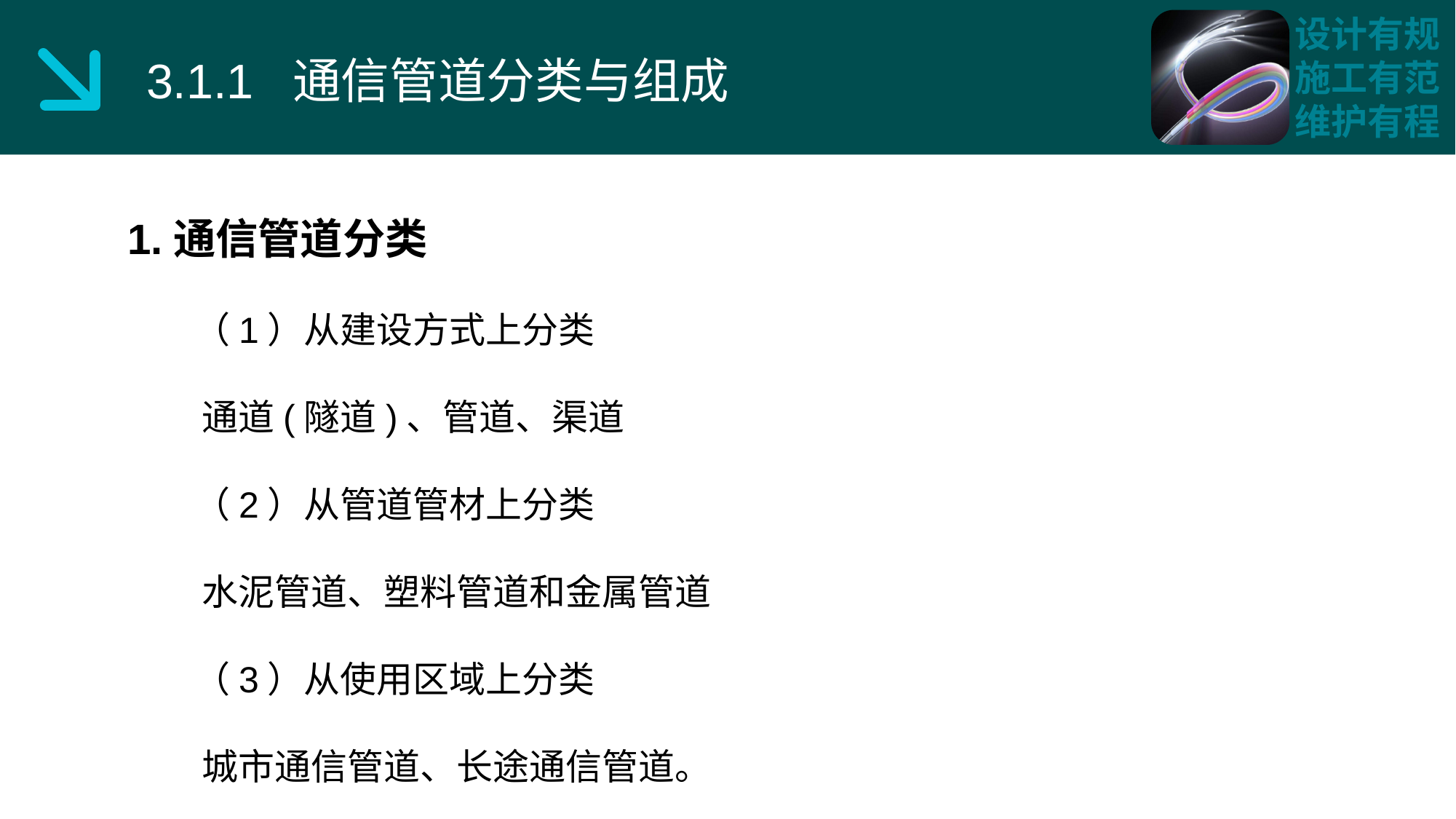

3.1.1  通信管道分类与组成

1.通信管道分类

       （1）从建设方式上分类

        通道(隧道)、管道、渠道

       （2）从管道管材上分类

        水泥管道、塑料管道和金属管道

       （3）从使用区域上分类

        城市通信管道、长途通信管道。